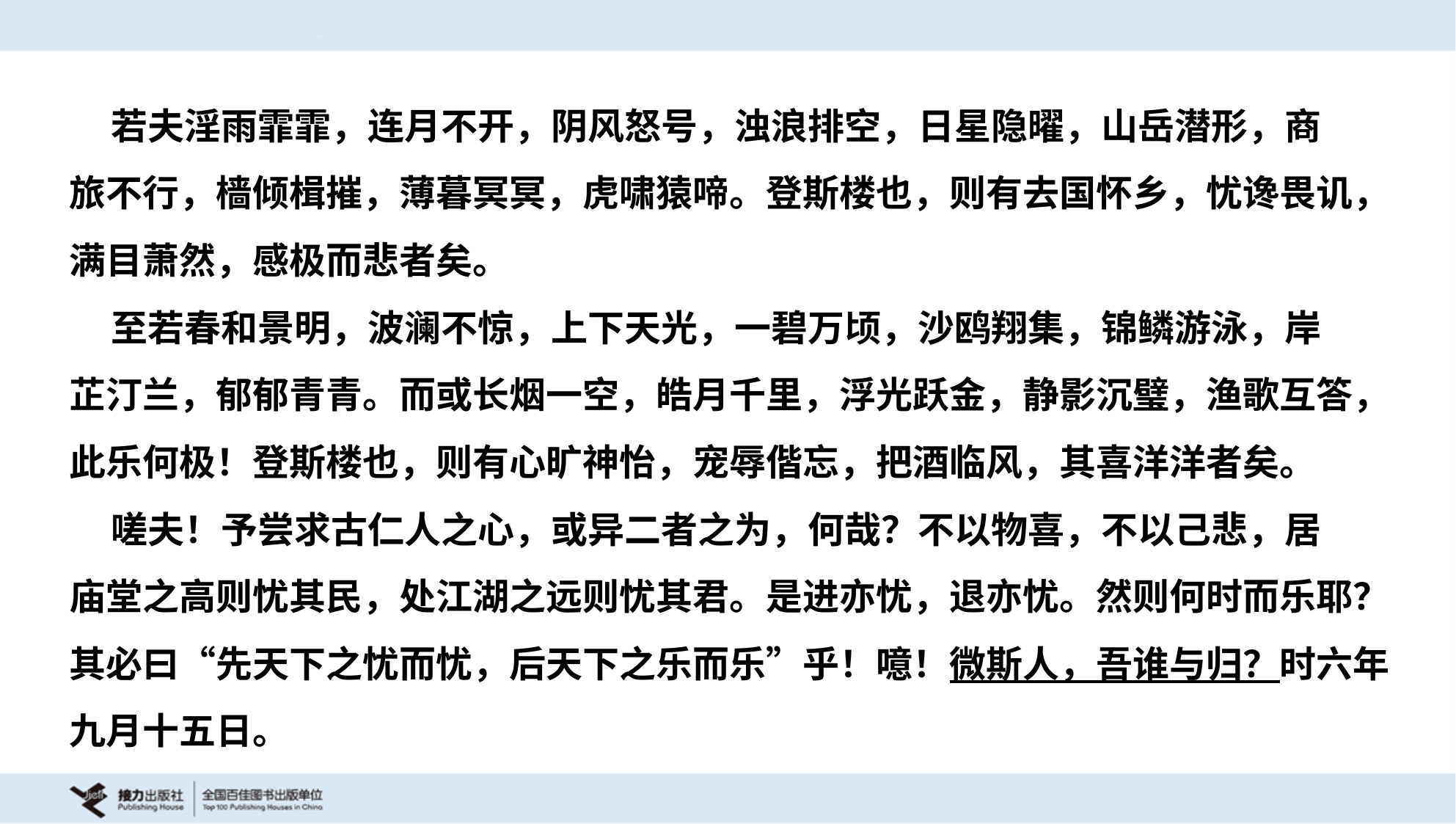

若夫淫雨霏霏，连月不开，阴风怒号，浊浪排空，日星隐曜，山岳潜形，商
旅不行，樯倾楫摧，薄暮冥冥，虎啸猿啼。登斯楼也，则有去国怀乡，忧谗畏讥，
满目萧然，感极而悲者矣。
    至若春和景明，波澜不惊，上下天光，一碧万顷，沙鸥翔集，锦鳞游泳，岸
芷汀兰，郁郁青青。而或长烟一空，皓月千里，浮光跃金，静影沉璧，渔歌互答，
此乐何极！登斯楼也，则有心旷神怡，宠辱偕忘，把酒临风，其喜洋洋者矣。
    嗟夫！予尝求古仁人之心，或异二者之为，何哉？不以物喜，不以己悲，居
庙堂之高则忧其民，处江湖之远则忧其君。是进亦忧，退亦忧。然则何时而乐耶？
其必曰“先天下之忧而忧，后天下之乐而乐”乎！噫！微斯人，吾谁与归？时六年
九月十五日。